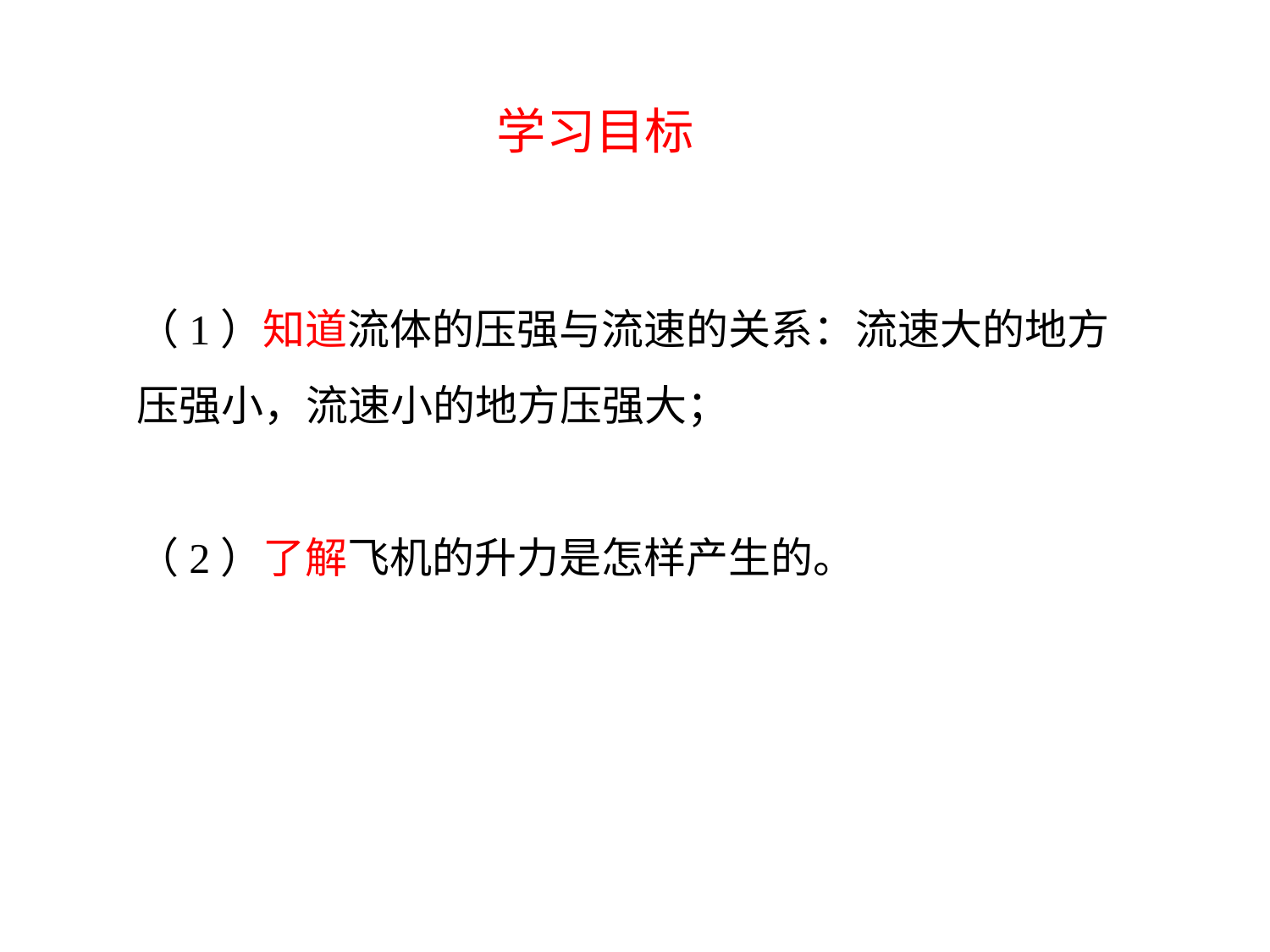

学习目标
（1）知道流体的压强与流速的关系：流速大的地方压强小，流速小的地方压强大；

（2）了解飞机的升力是怎样产生的。